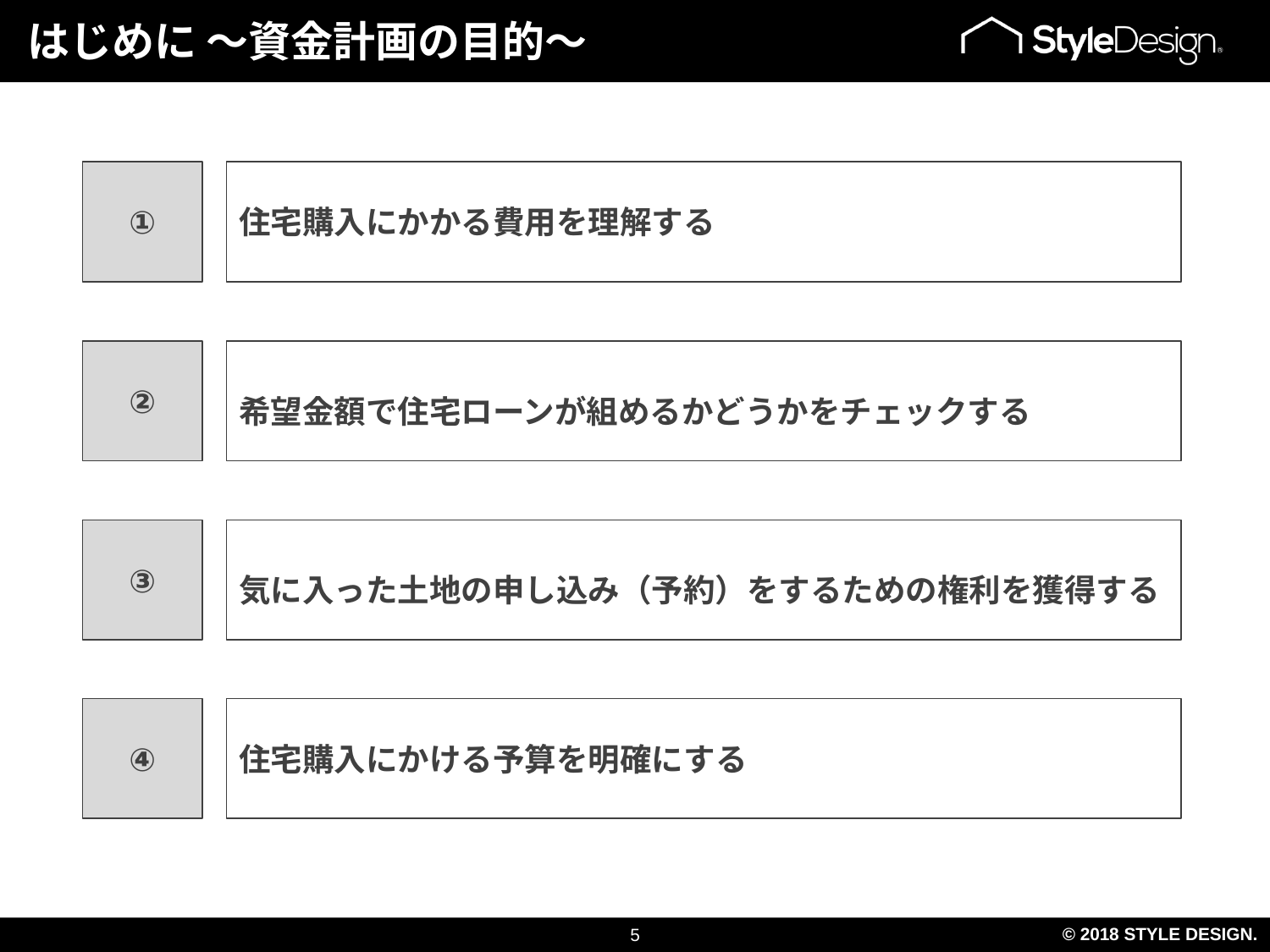

はじめに ～資金計画の目的～
①
住宅購入にかかる費用を理解する
②
希望金額で住宅ローンが組めるかどうかをチェックする
③
気に入った土地の申し込み（予約）をするための権利を獲得する
④
住宅購入にかける予算を明確にする
5